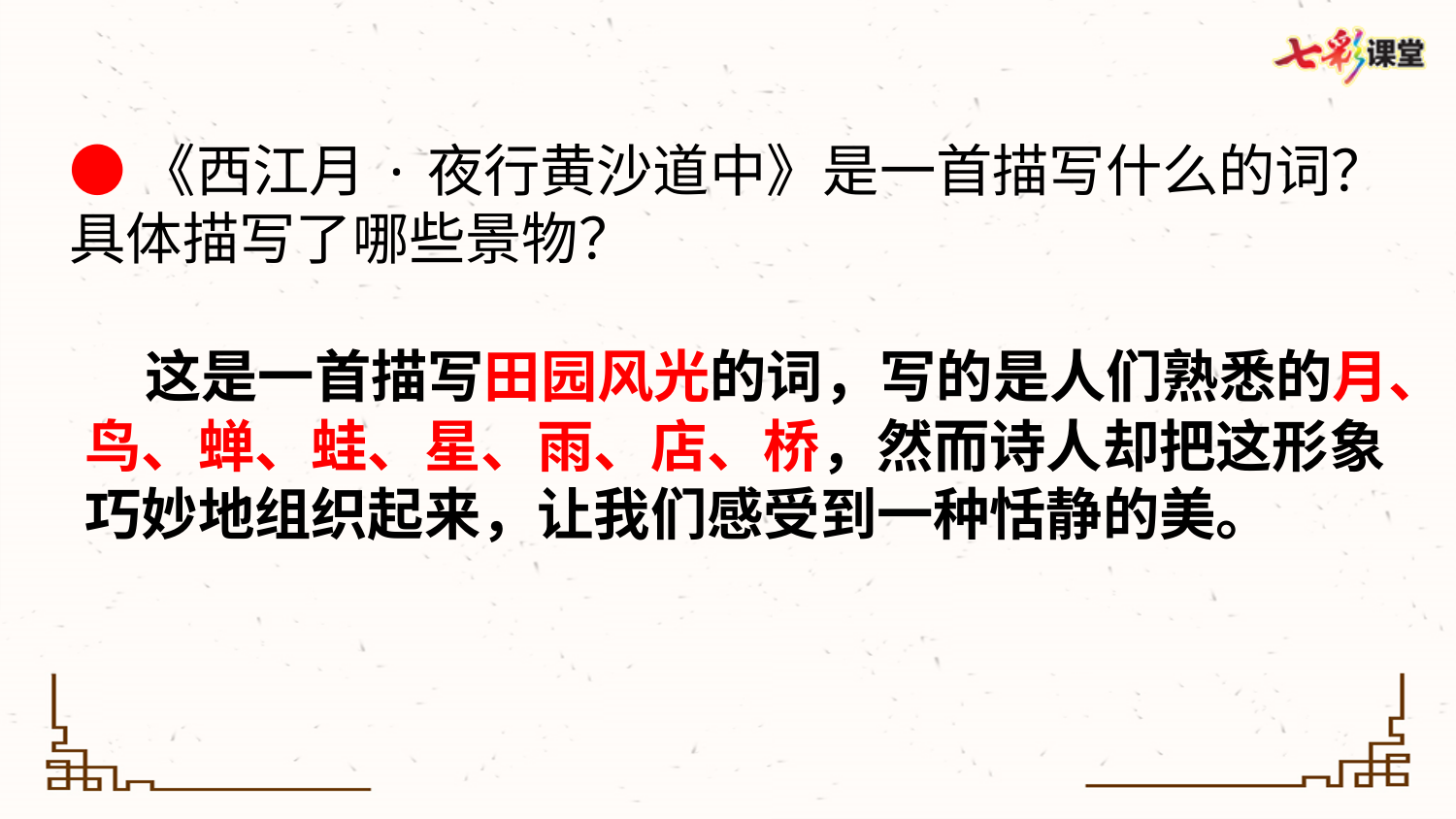

●《西江月·夜行黄沙道中》是一首描写什么的词？具体描写了哪些景物？
   这是一首描写田园风光的词，写的是人们熟悉的月、鸟、蝉、蛙、星、雨、店、桥，然而诗人却把这形象巧妙地组织起来，让我们感受到一种恬静的美。